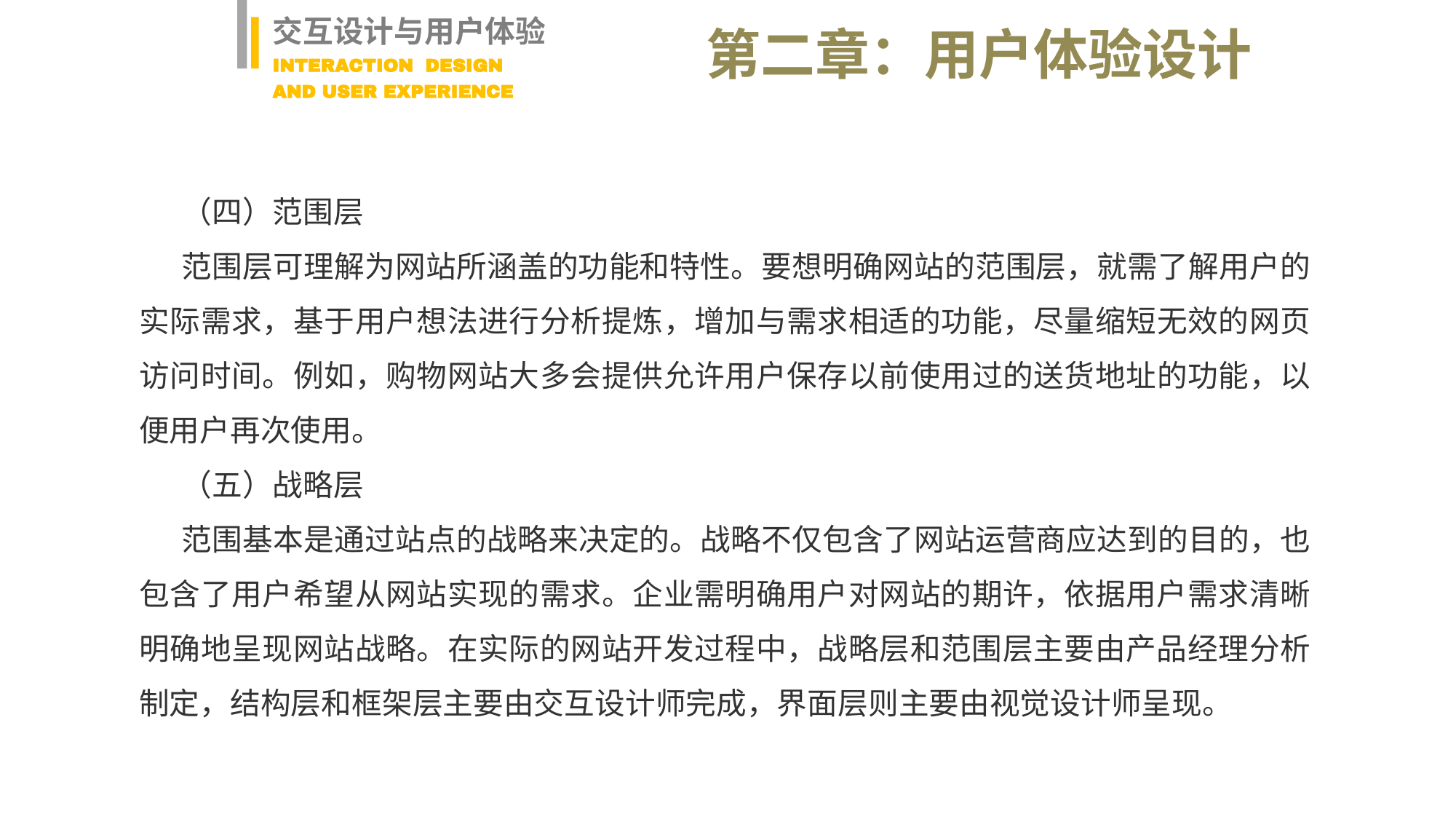

交互设计与用户体验
INTERACTION  DESIGN
AND USER EXPERIENCE
第二章：用户体验设计

（四）范围层
范围层可理解为网站所涵盖的功能和特性。要想明确网站的范围层，就需了解用户的实际需求，基于用户想法进行分析提炼，增加与需求相适的功能，尽量缩短无效的网页访问时间。例如，购物网站大多会提供允许用户保存以前使用过的送货地址的功能，以便用户再次使用。
（五）战略层
范围基本是通过站点的战略来决定的。战略不仅包含了网站运营商应达到的目的，也包含了用户希望从网站实现的需求。企业需明确用户对网站的期许，依据用户需求清晰明确地呈现网站战略。在实际的网站开发过程中，战略层和范围层主要由产品经理分析制定，结构层和框架层主要由交互设计师完成，界面层则主要由视觉设计师呈现。